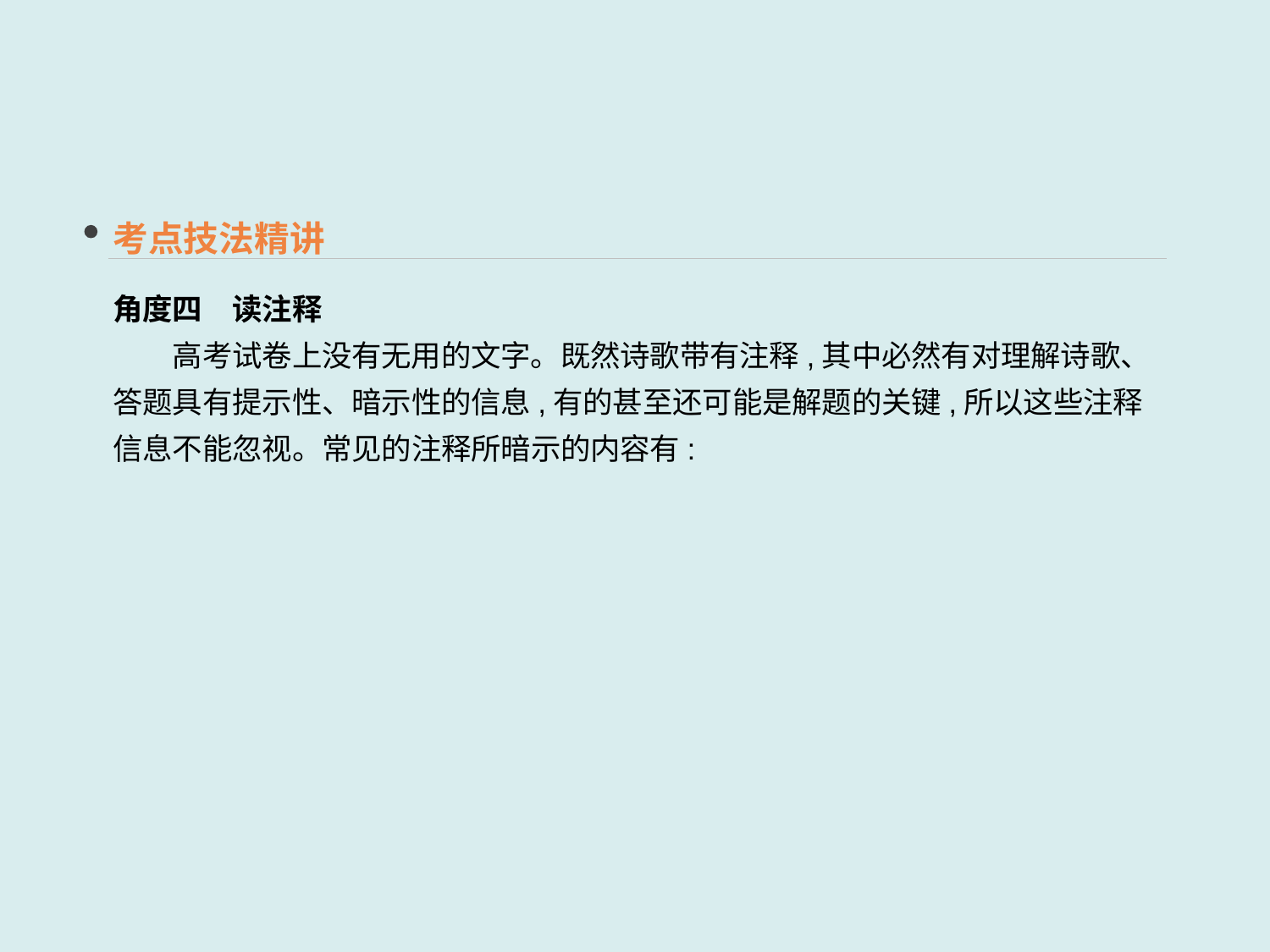

考点技法精讲

角度四　读注释
　　高考试卷上没有无用的文字。既然诗歌带有注释,其中必然有对理解诗歌、答题具有提示性、暗示性的信息,有的甚至还可能是解题的关键,所以这些注释信息不能忽视。常见的注释所暗示的内容有: